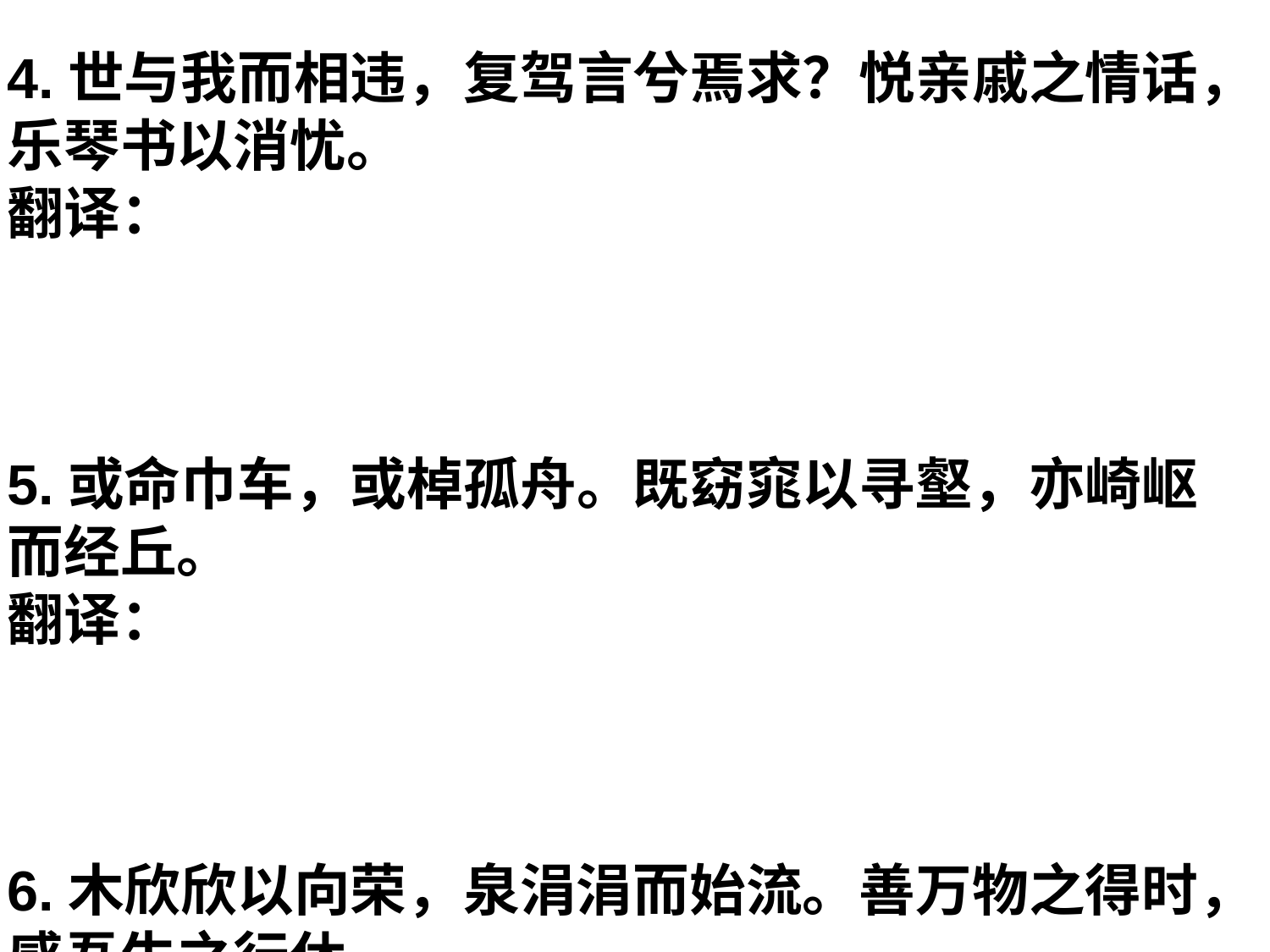

4.世与我而相违，复驾言兮焉求？悦亲戚之情话，乐琴书以消忧。
翻译：

5.或命巾车，或棹孤舟。既窈窕以寻壑，亦崎岖而经丘。
翻译：

6.木欣欣以向荣，泉涓涓而始流。善万物之得时，感吾生之行休。
翻译：